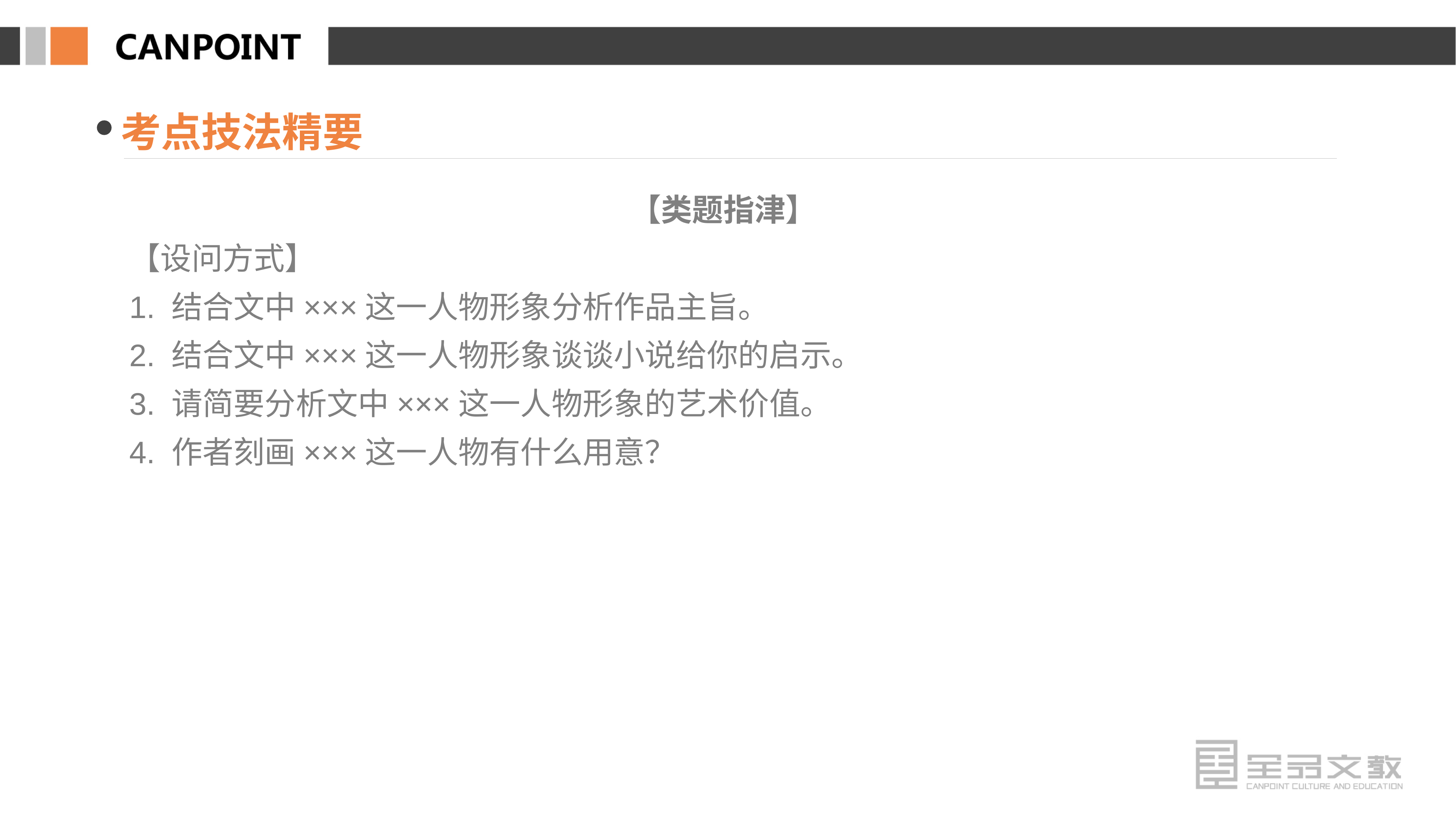

考点技法精要

【类题指津】
【设问方式】
1. 结合文中×××这一人物形象分析作品主旨。
2. 结合文中×××这一人物形象谈谈小说给你的启示。
3. 请简要分析文中×××这一人物形象的艺术价值。
4. 作者刻画×××这一人物有什么用意？